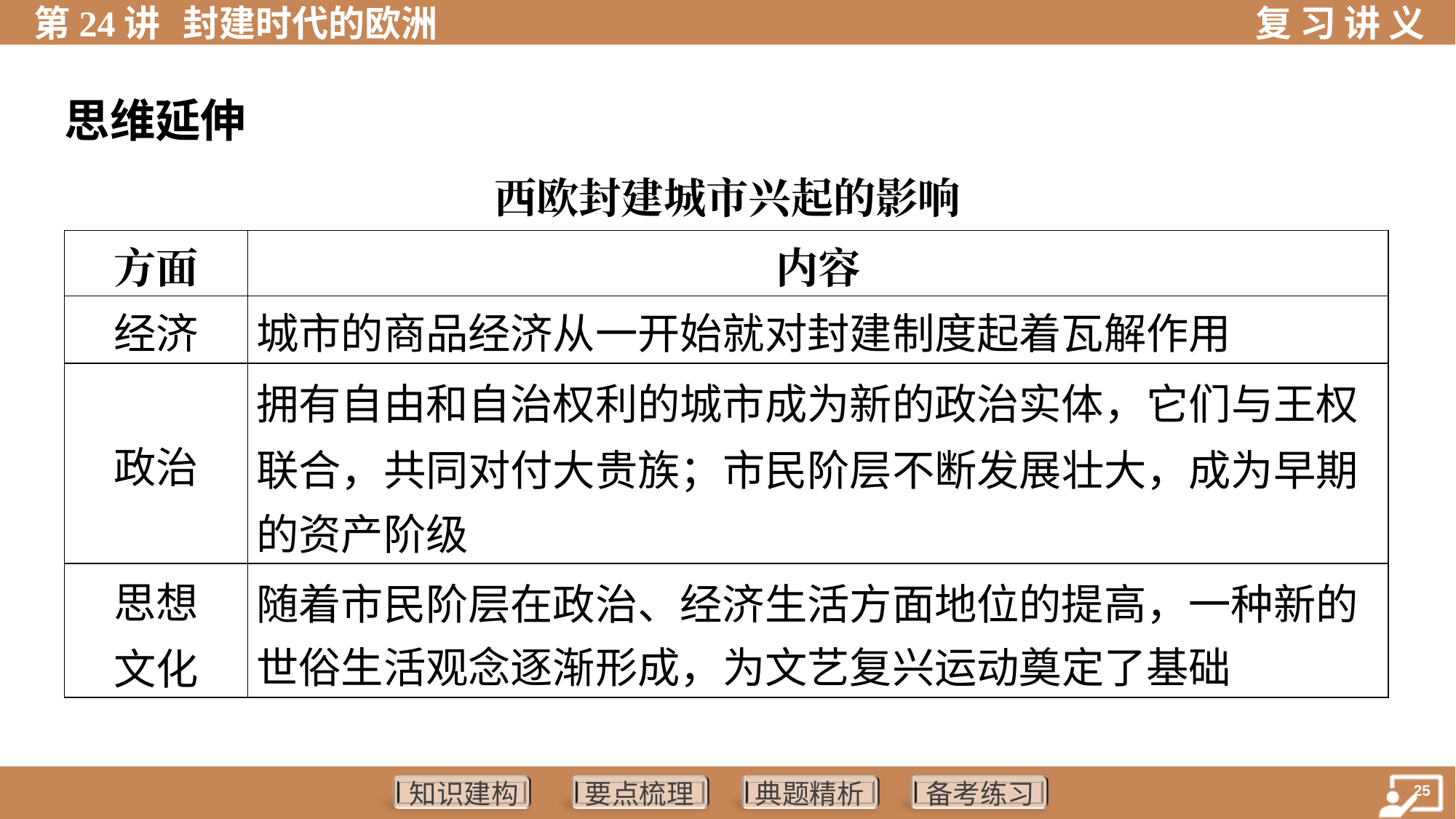

思维延伸
西欧封建城市兴起的影响
| 方面 | 内容 |
| --- | --- |
| 经济 | 城市的商品经济从一开始就对封建制度起着瓦解作用 |
| 政治 | 拥有自由和自治权利的城市成为新的政治实体，它们与王权 联合，共同对付大贵族；市民阶层不断发展壮大，成为早期 的资产阶级 |
| 思想 文化 | 随着市民阶层在政治、经济生活方面地位的提高，一种新的 世俗生活观念逐渐形成，为文艺复兴运动奠定了基础 |